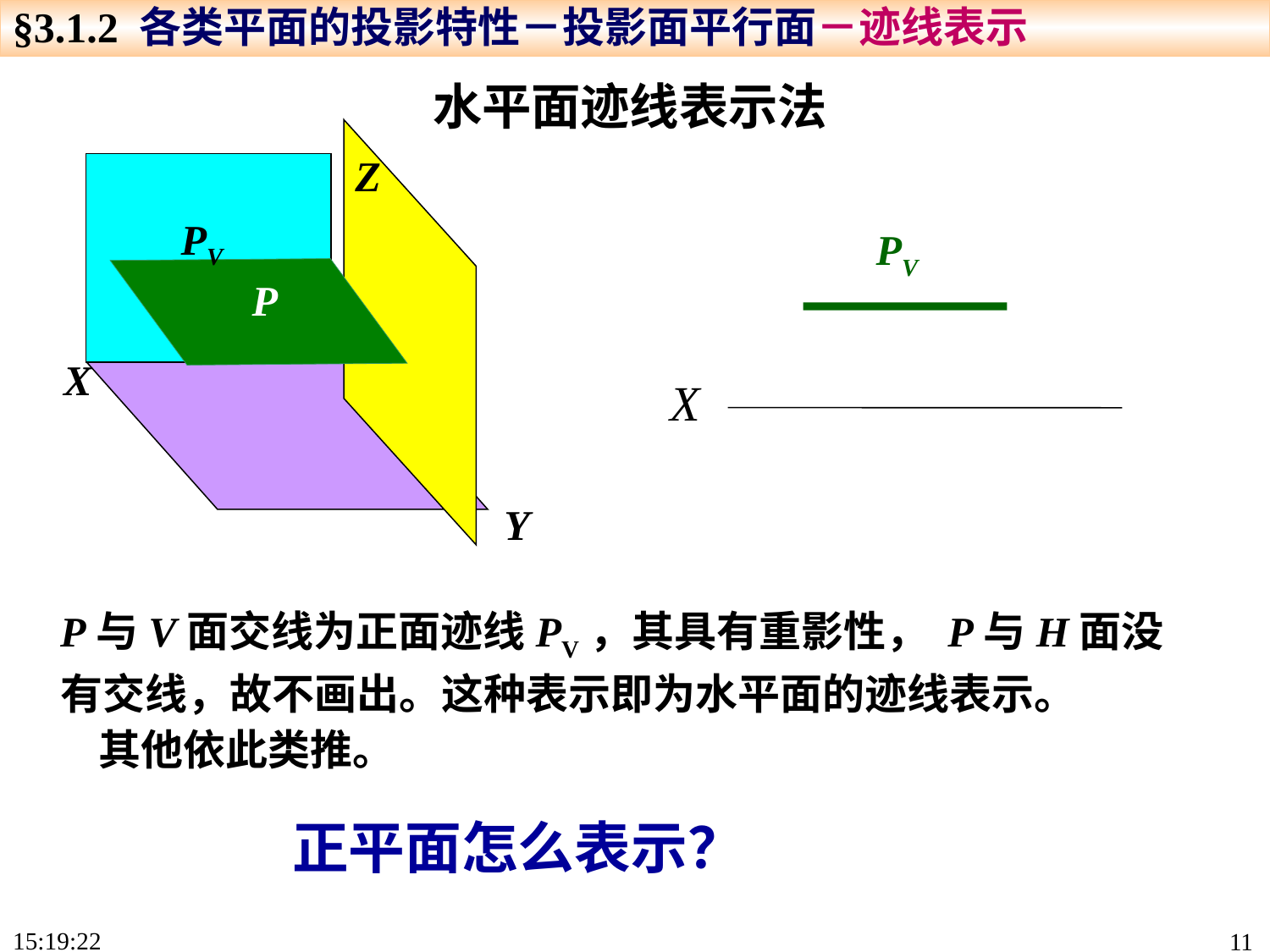

§3.1.2 各类平面的投影特性－投影面平行面－迹线表示
水平面迹线表示法
Z

X

Y
PV
PV

X

P
P与V面交线为正面迹线PV，其具有重影性， P与H面没有交线，故不画出。这种表示即为水平面的迹线表示。
   其他依此类推。
正平面怎么表示？
15:19:22
11